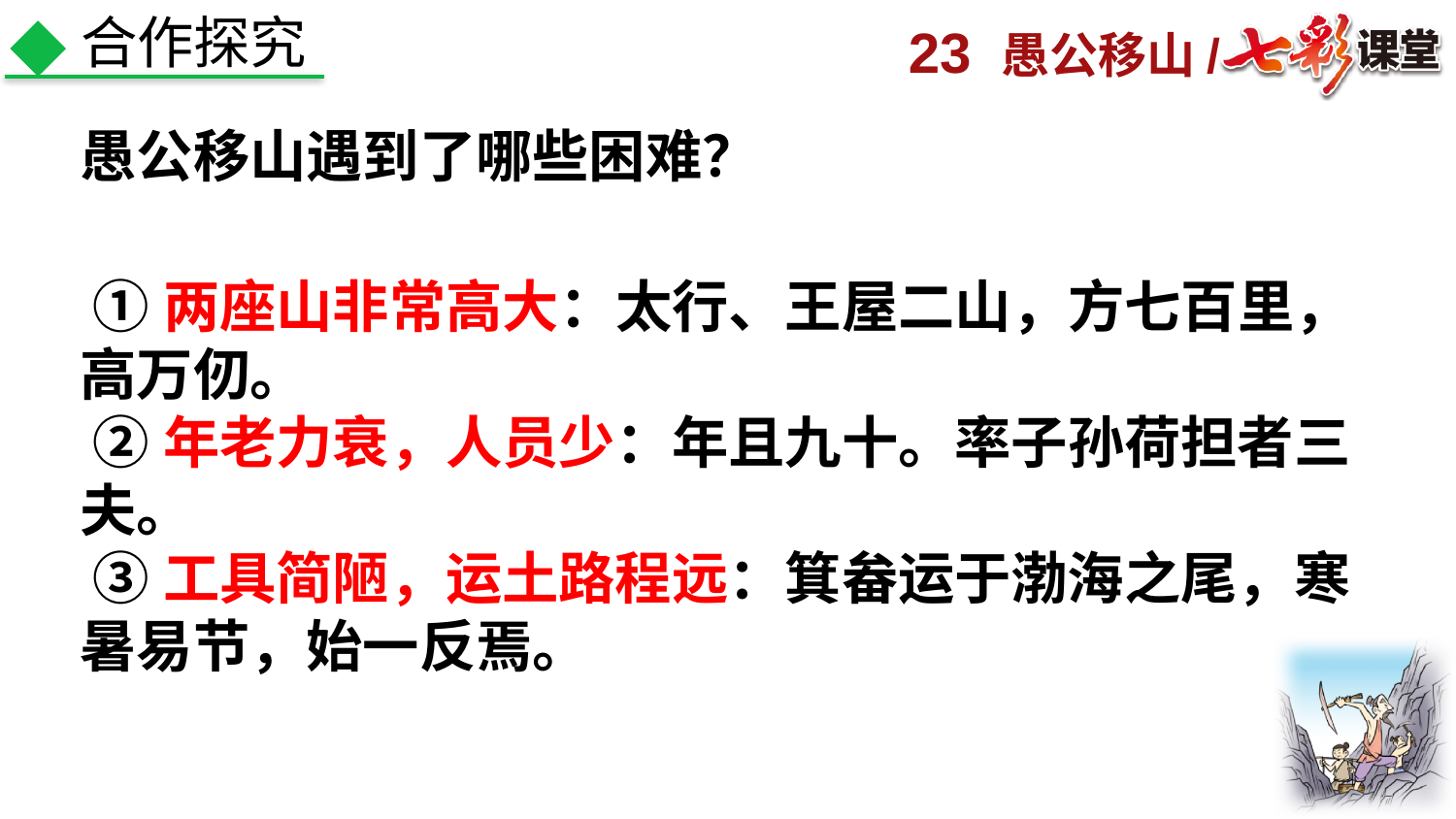

合作探究

愚公移山遇到了哪些困难？
 ①两座山非常高大：太行、王屋二山，方七百里，高万仞。
 ②年老力衰，人员少：年且九十。率子孙荷担者三夫。
 ③工具简陋，运土路程远：箕畚运于渤海之尾，寒暑易节，始一反焉。